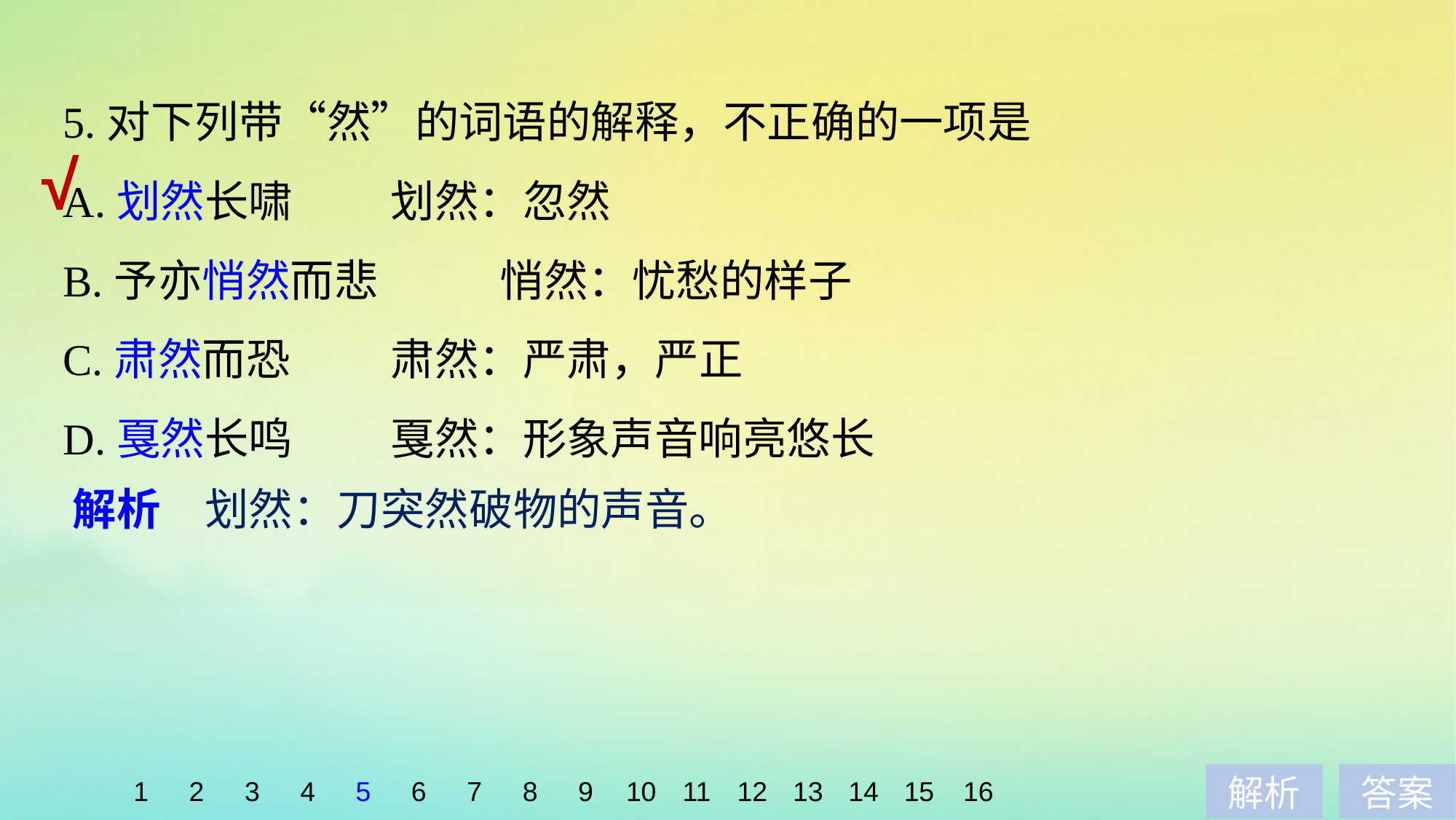

5.对下列带“然”的词语的解释，不正确的一项是
A.划然长啸  	划然：忽然
B.予亦悄然而悲  	悄然：忧愁的样子
C.肃然而恐  	肃然：严肃，严正
D.戛然长鸣  	戛然：形象声音响亮悠长
√
解析　划然：刀突然破物的声音。
1
2
3
4
5
6
7
8
9
10
11
12
13
14
15
16
解析
答案